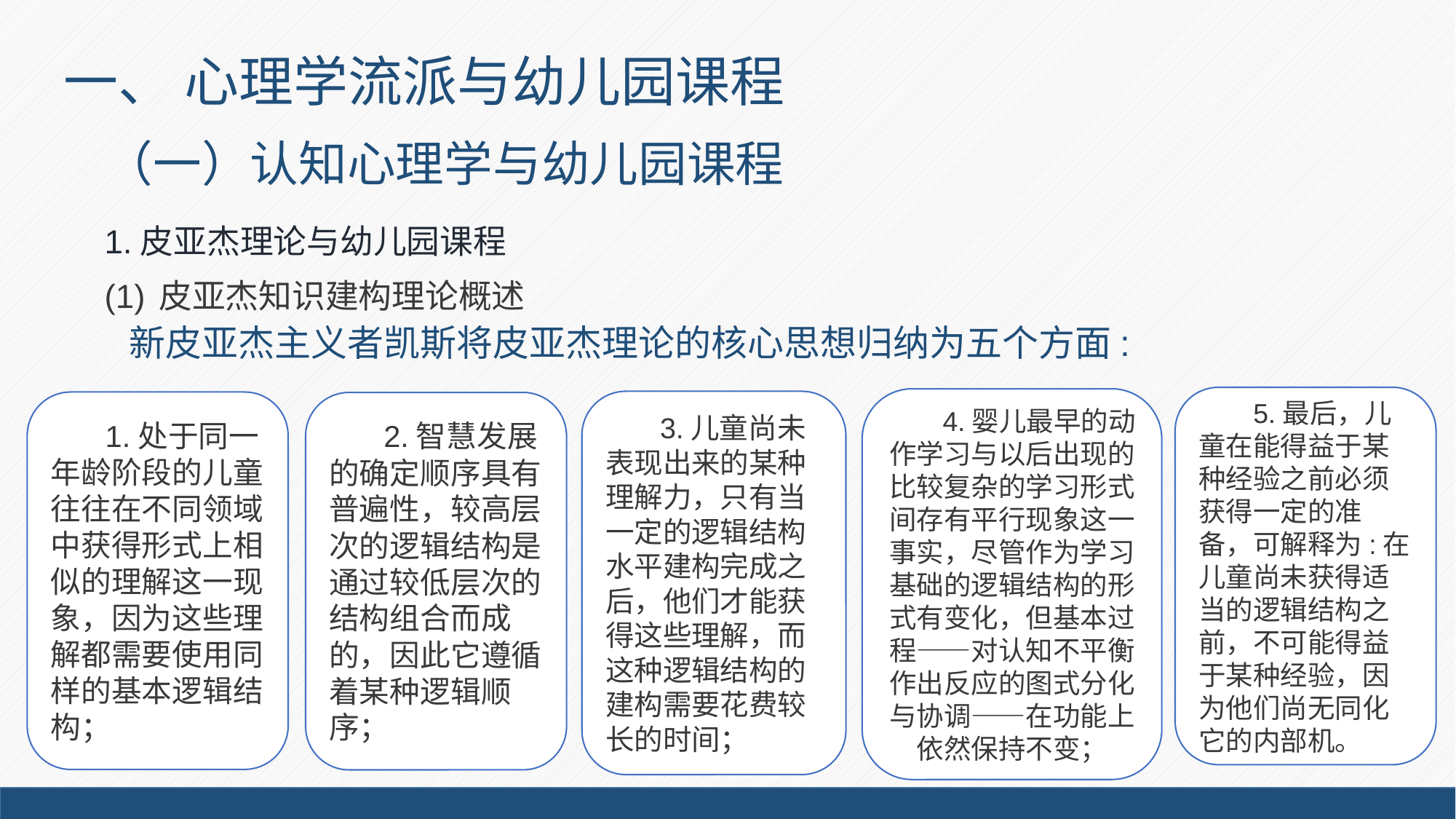

# 一、 心理学流派与幼儿园课程
（一）认知心理学与幼儿园课程

1.皮亚杰理论与幼儿园课程
皮亚杰知识建构理论概述
新皮亚杰主义者凯斯将皮亚杰理论的核心思想归纳为五个方面:
5.最后，儿童在能得益于某种经验之前必须获得一定的准备，可解释为:在儿童尚未获得适当的逻辑结构之前，不可能得益于某种经验，因为他们尚无同化它的内部机。
4.婴儿最早的动作学习与以后出现的比较复杂的学习形式间存有平行现象这一事实，尽管作为学习基础的逻辑结构的形式有变化，但基本过程——对认知不平衡作出反应的图式分化与协调——在功能上依然保持不变；
3.儿童尚未表现出来的某种理解力，只有当一定的逻辑结构水平建构完成之后，他们才能获得这些理解，而这种逻辑结构的建构需要花费较长的时间；
1.处于同一年龄阶段的儿童往往在不同领域中获得形式上相似的理解这一现象，因为这些理解都需要使用同样的基本逻辑结构；
2.智慧发展的确定顺序具有普遍性，较高层次的逻辑结构是通过较低层次的结构组合而成的，因此它遵循着某种逻辑顺序；